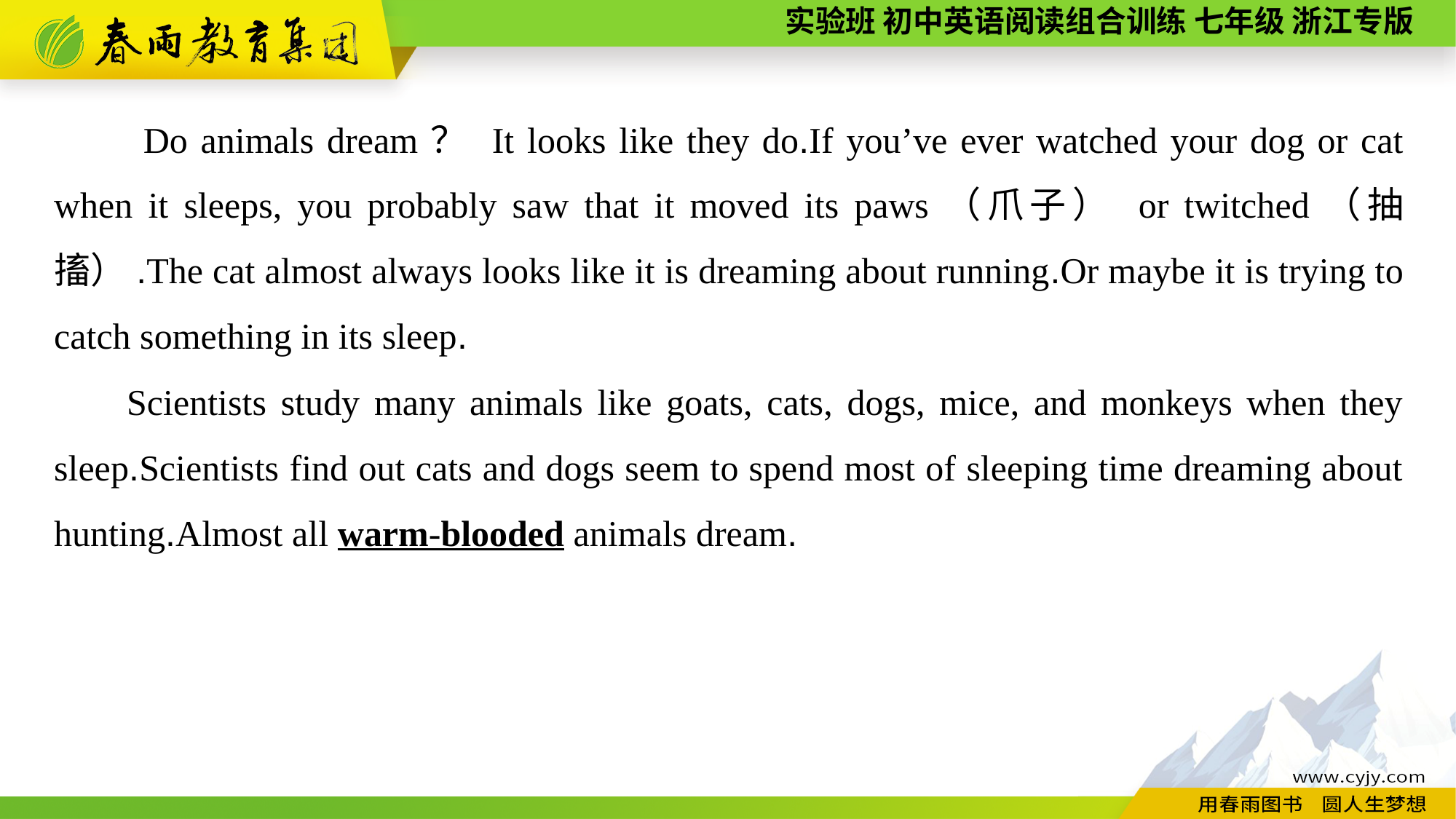

Do animals dream？ It looks like they do.If you’ve ever watched your dog or cat when it sleeps, you probably saw that it moved its paws（爪子） or twitched（抽搐）.The cat almost always looks like it is dreaming about running.Or maybe it is trying to catch something in its sleep.
Scientists study many animals like goats, cats, dogs, mice, and monkeys when they sleep.Scientists find out cats and dogs seem to spend most of sleeping time dreaming about hunting.Almost all warm-blooded animals dream.